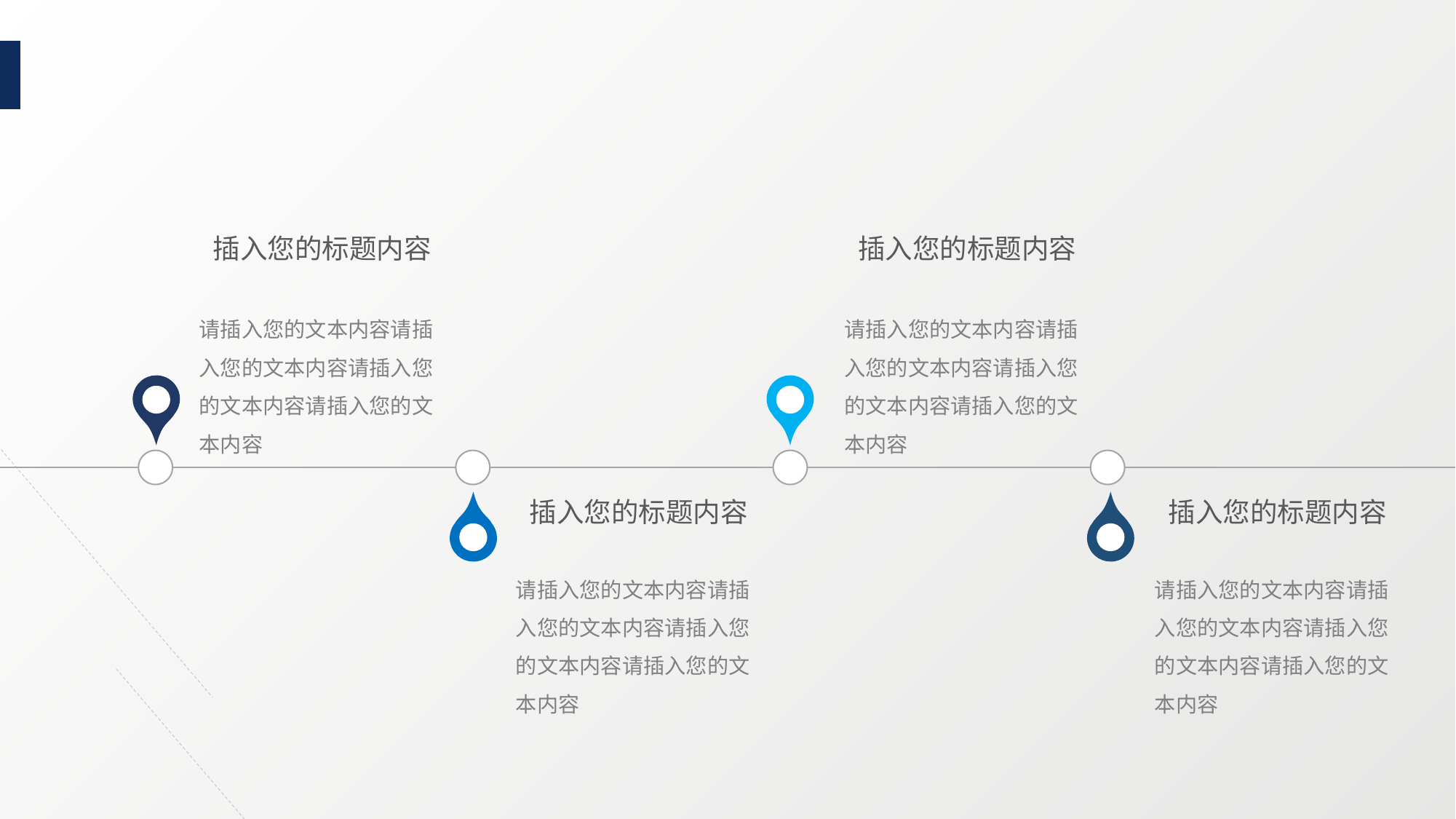

#
插入您的标题内容
请插入您的文本内容请插入您的文本内容请插入您的文本内容请插入您的文本内容
插入您的标题内容
请插入您的文本内容请插入您的文本内容请插入您的文本内容请插入您的文本内容

插入您的标题内容
请插入您的文本内容请插入您的文本内容请插入您的文本内容请插入您的文本内容
插入您的标题内容
请插入您的文本内容请插入您的文本内容请插入您的文本内容请插入您的文本内容